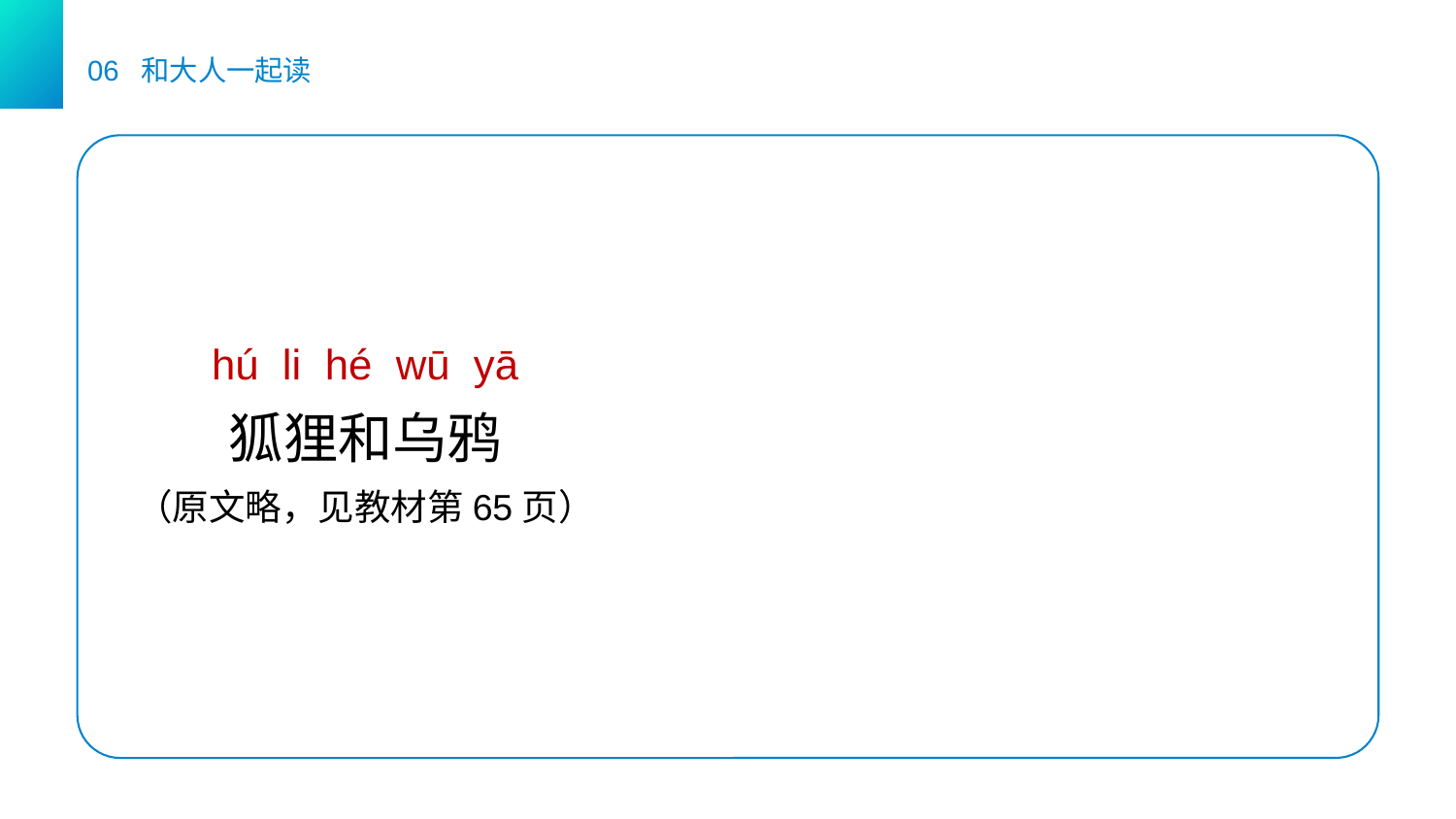

06  和大人一起读

hú  li  hé  wū  yā
狐狸和乌鸦
（原文略，见教材第65页）